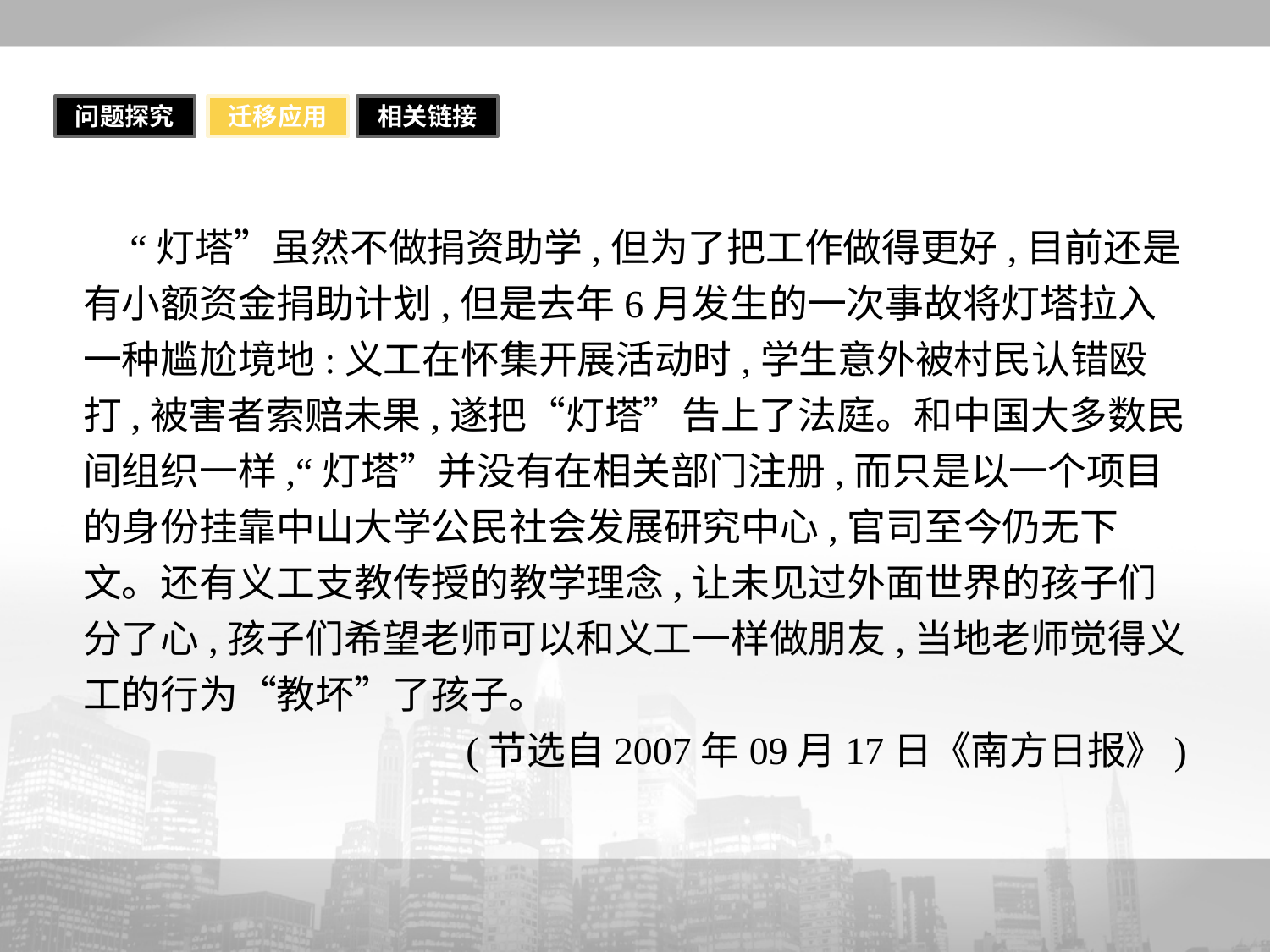

问题探究
迁移应用
相关链接
 “灯塔”虽然不做捐资助学,但为了把工作做得更好,目前还是有小额资金捐助计划,但是去年6月发生的一次事故将灯塔拉入一种尴尬境地:义工在怀集开展活动时,学生意外被村民认错殴打,被害者索赔未果,遂把“灯塔”告上了法庭。和中国大多数民间组织一样,“灯塔”并没有在相关部门注册,而只是以一个项目的身份挂靠中山大学公民社会发展研究中心,官司至今仍无下文。还有义工支教传授的教学理念,让未见过外面世界的孩子们分了心,孩子们希望老师可以和义工一样做朋友,当地老师觉得义工的行为“教坏”了孩子。
(节选自2007年09月17日《南方日报》)